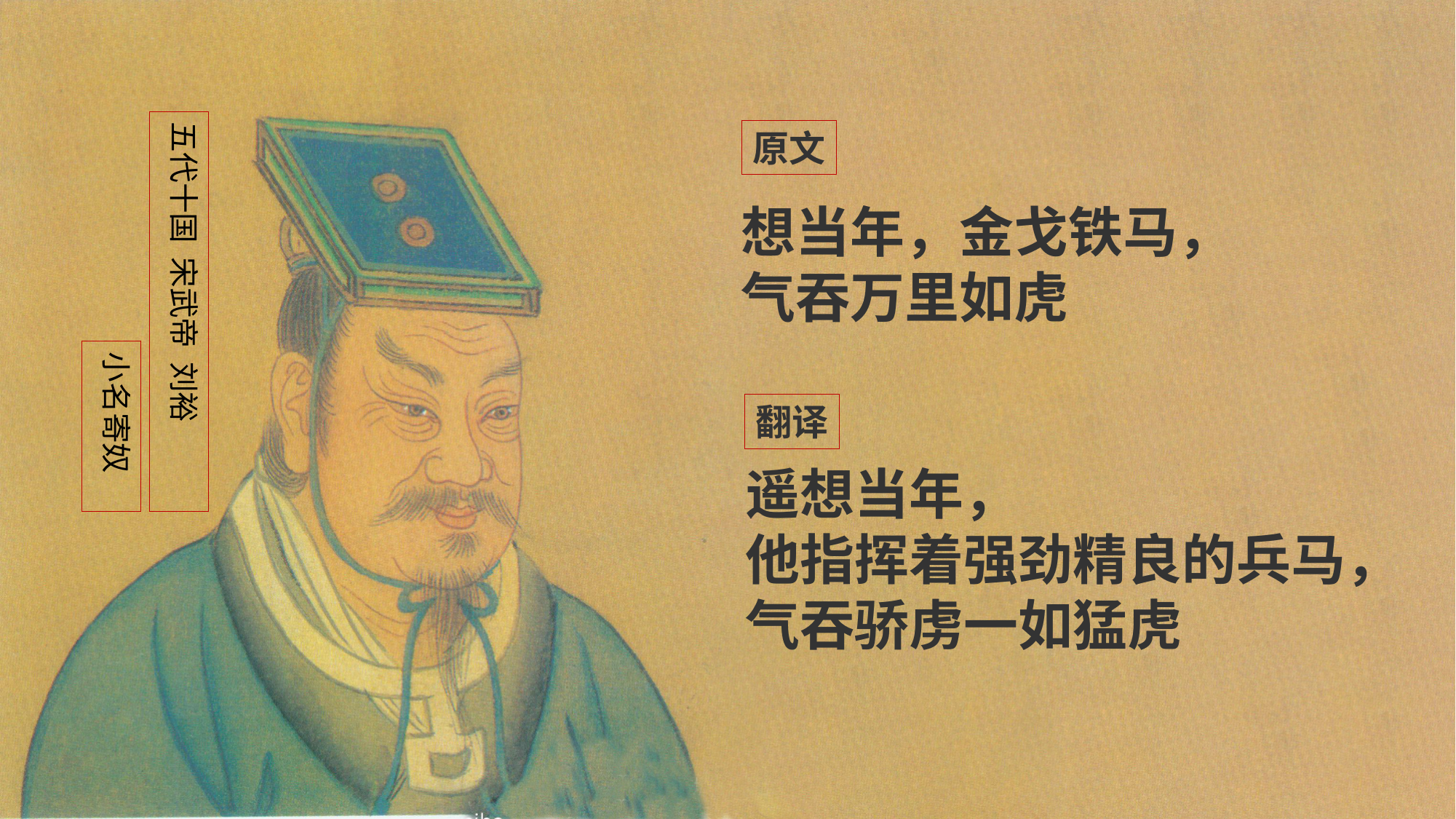

五代十国  宋武帝  刘裕
原文
想当年，金戈铁马，
气吞万里如虎
小名寄奴
翻译
遥想当年，
他指挥着强劲精良的兵马，
气吞骄虏一如猛虎